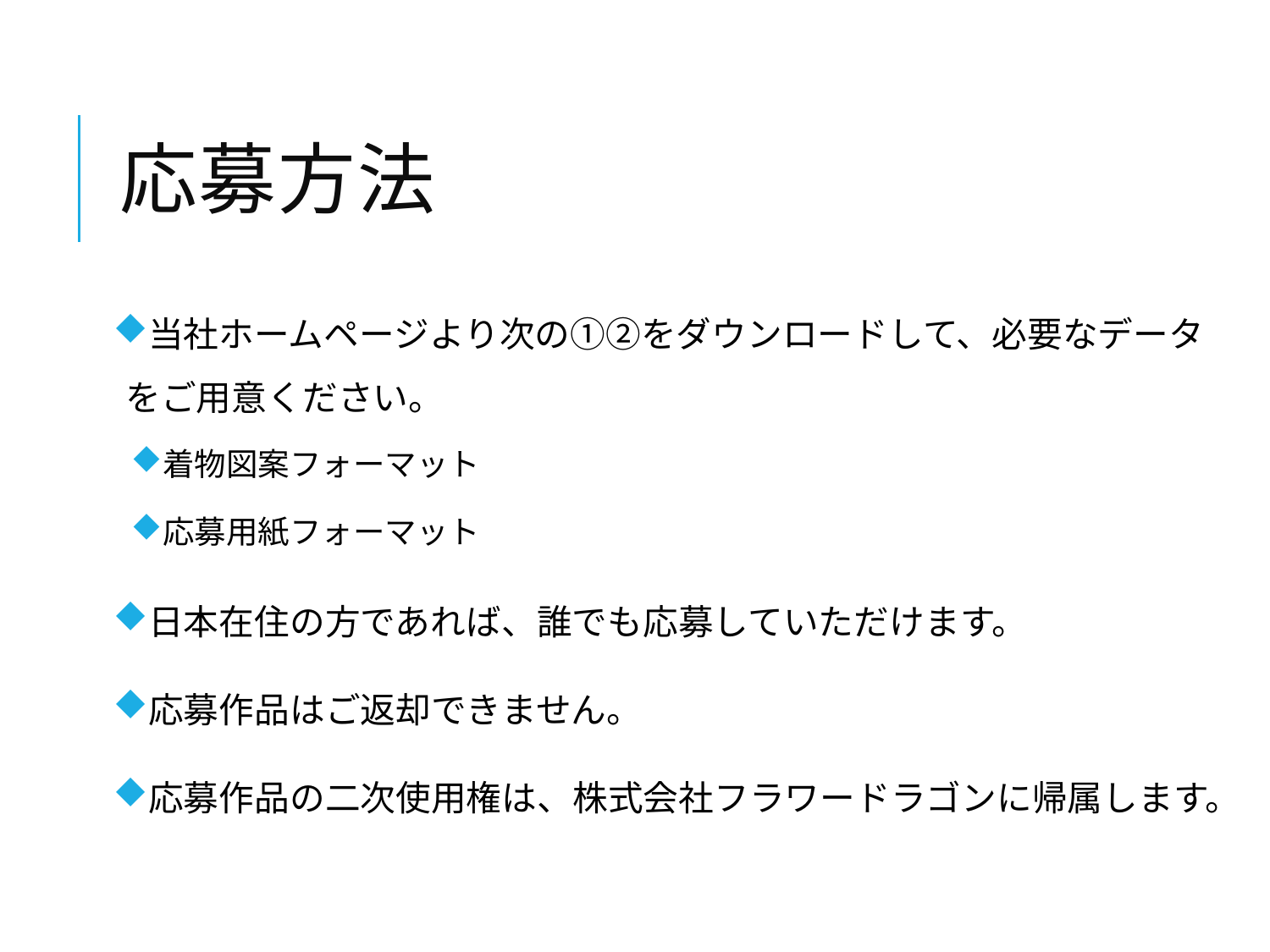

# 応募方法
当社ホームページより次の①②をダウンロードして、必要なデータをご用意ください。
着物図案フォーマット
応募用紙フォーマット
日本在住の方であれば、誰でも応募していただけます。
応募作品はご返却できません。
応募作品の二次使用権は、株式会社フラワードラゴンに帰属します。